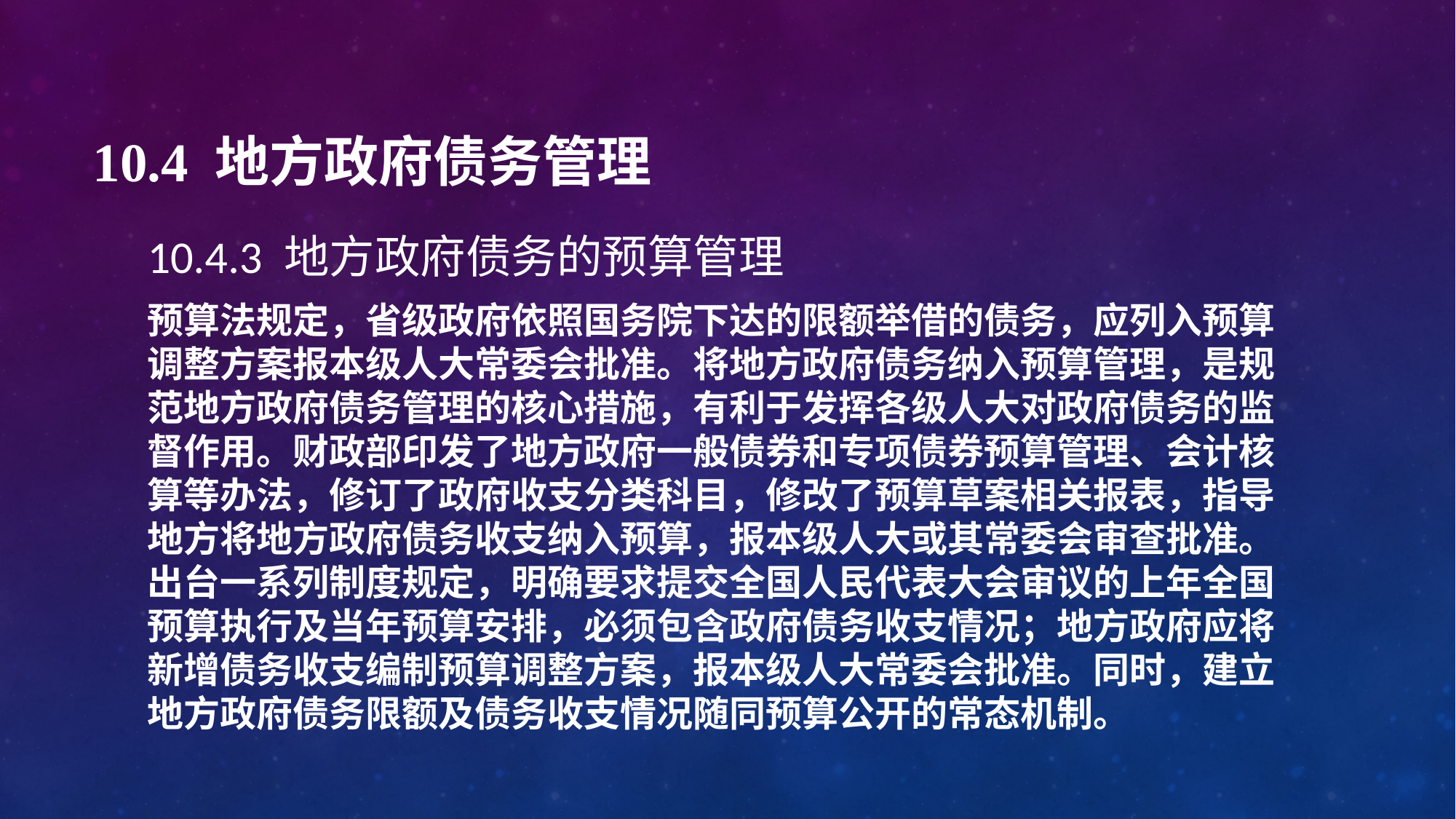

# 10.4 地方政府债务管理
10.4.3 地方政府债务的预算管理
预算法规定，省级政府依照国务院下达的限额举借的债务，应列入预算调整方案报本级人大常委会批准。将地方政府债务纳入预算管理，是规范地方政府债务管理的核心措施，有利于发挥各级人大对政府债务的监督作用。财政部印发了地方政府一般债券和专项债券预算管理、会计核算等办法，修订了政府收支分类科目，修改了预算草案相关报表，指导地方将地方政府债务收支纳入预算，报本级人大或其常委会审查批准。出台一系列制度规定，明确要求提交全国人民代表大会审议的上年全国预算执行及当年预算安排，必须包含政府债务收支情况；地方政府应将新增债务收支编制预算调整方案，报本级人大常委会批准。同时，建立地方政府债务限额及债务收支情况随同预算公开的常态机制。